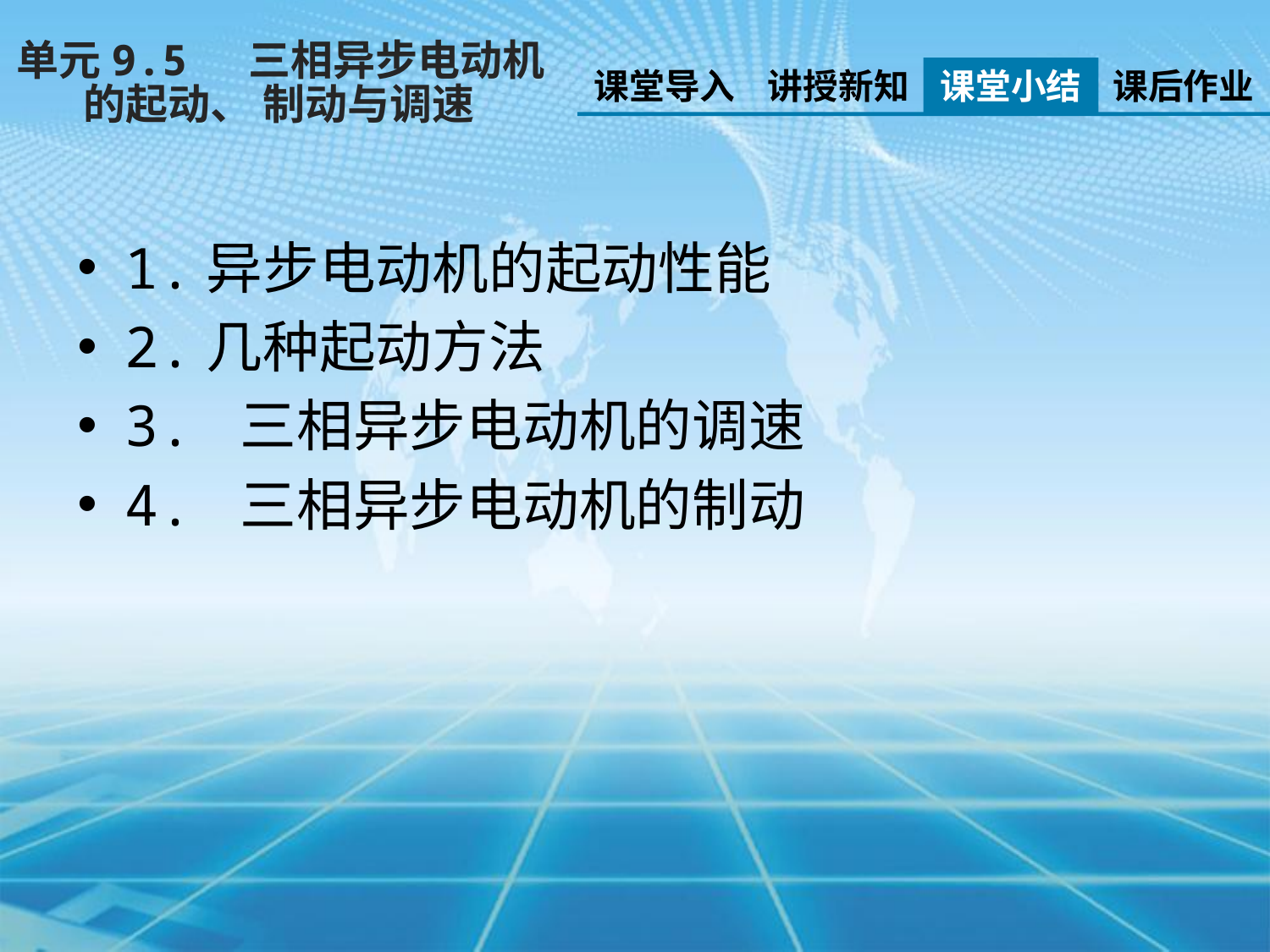

单元9.5  三相异步电动机
      的起动、 制动与调速
课堂导入
讲授新知
课堂小结
课后作业
1.异步电动机的起动性能
2.几种起动方法
3. 三相异步电动机的调速
4. 三相异步电动机的制动